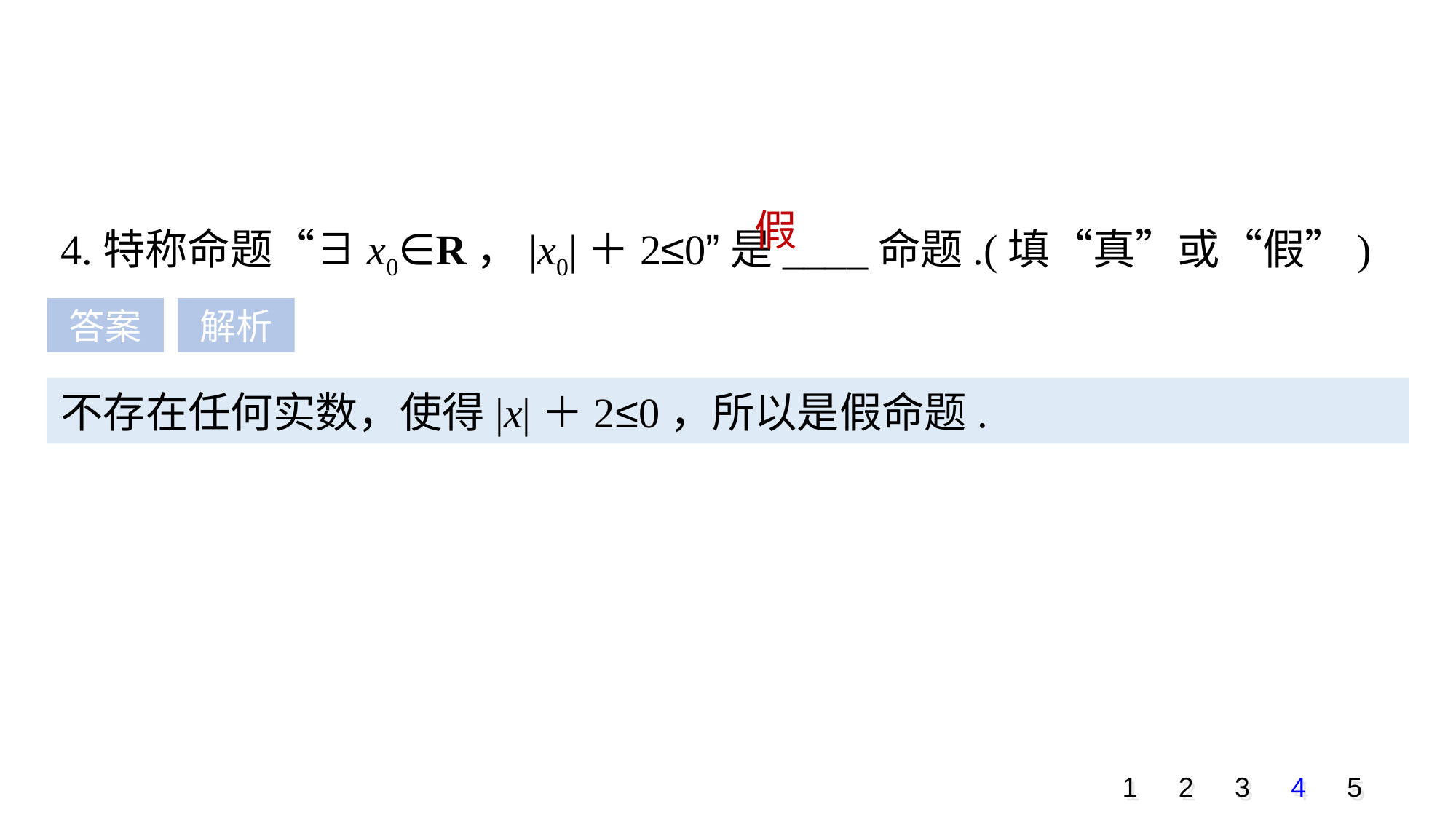

4.特称命题“∃x0∈R，|x0|＋2≤0”是____命题.(填“真”或“假”)
假
答案
解析
不存在任何实数，使得|x|＋2≤0，所以是假命题.
1
2
3
4
5